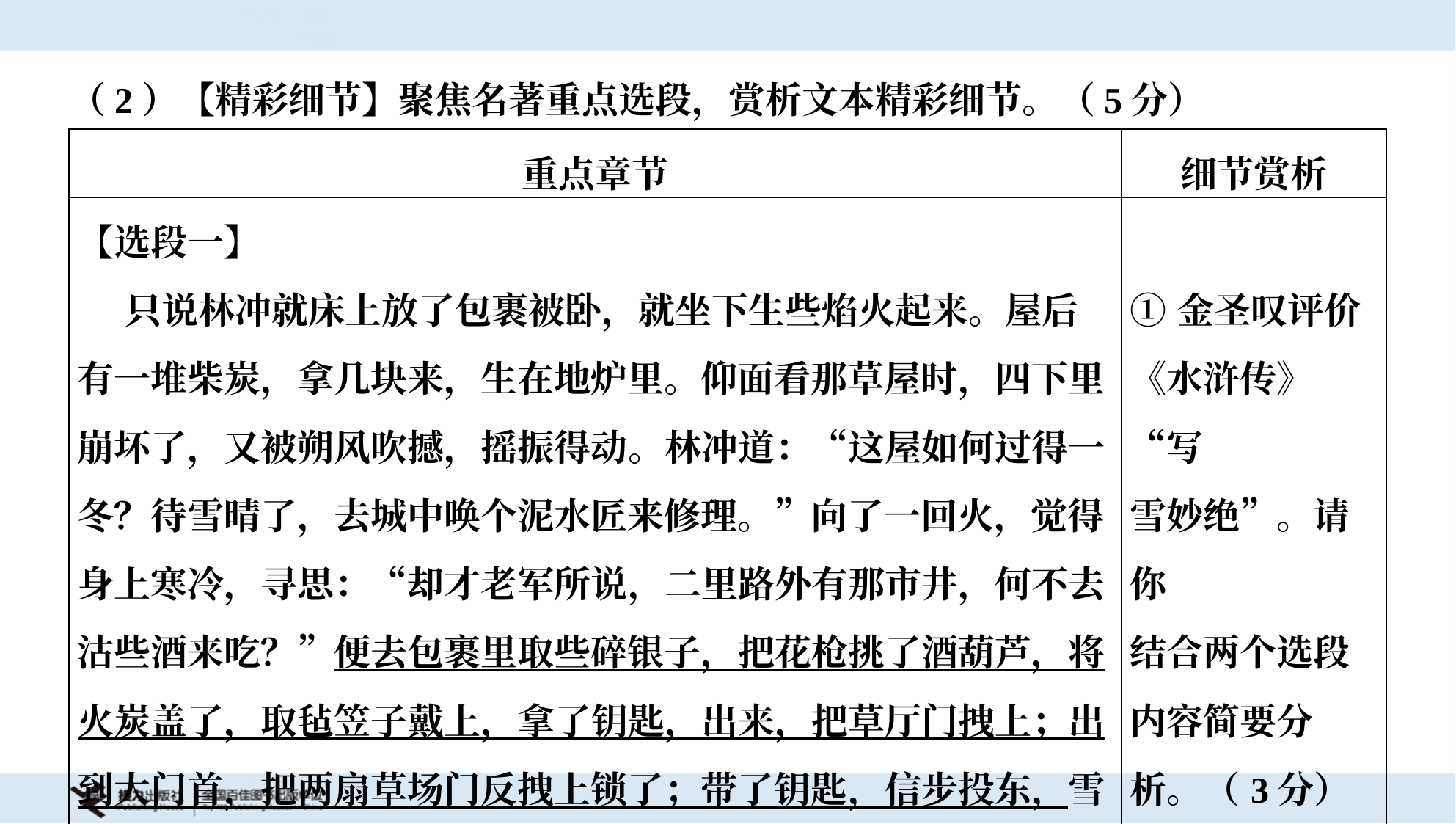

（2）【精彩细节】聚焦名著重点选段，赏析文本精彩细节。（5分）
| 重点章节 | 细节赏析 |
| --- | --- |
| 【选段一】 只说林冲就床上放了包裹被卧，就坐下生些焰火起来。屋后 有一堆柴炭，拿几块来，生在地炉里。仰面看那草屋时，四下里 崩坏了，又被朔风吹撼，摇振得动。林冲道：“这屋如何过得一 冬？待雪晴了，去城中唤个泥水匠来修理。”向了一回火，觉得 身上寒冷，寻思：“却才老军所说，二里路外有那市井，何不去 沽些酒来吃？”便去包裹里取些碎银子，把花枪挑了酒葫芦，将 火炭盖了，取毡笠子戴上，拿了钥匙，出来，把草厅门拽上；出 到大门首，把两扇草场门反拽上锁了；带了钥匙，信步投东，雪 地里踏着碎琼乱玉，迤逦背着北风而行。那雪正下得紧。 | ①金圣叹评价 《水浒传》“写 雪妙绝”。请你 结合两个选段 内容简要分 析。（3分） |